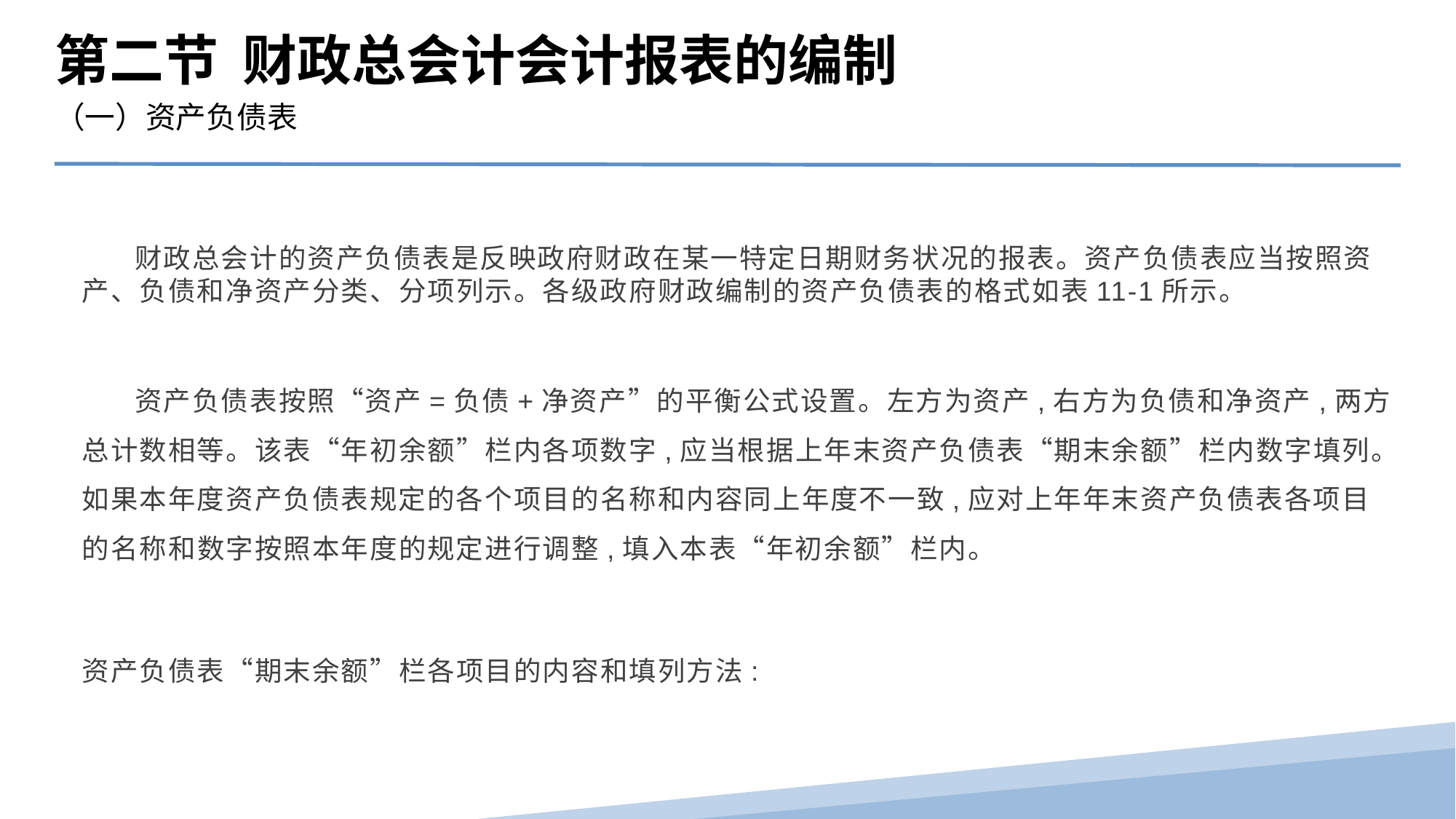

第二节  财政总会计会计报表的编制
（一）资产负债表
      财政总会计的资产负债表是反映政府财政在某一特定日期财务状况的报表。资产负债表应当按照资产、负债和净资产分类、分项列示。各级政府财政编制的资产负债表的格式如表11-1所示。

      资产负债表按照“资产=负债+净资产”的平衡公式设置。左方为资产,右方为负债和净资产,两方总计数相等。该表“年初余额”栏内各项数字,应当根据上年末资产负债表“期末余额”栏内数字填列。如果本年度资产负债表规定的各个项目的名称和内容同上年度不一致,应对上年年末资产负债表各项目的名称和数字按照本年度的规定进行调整,填入本表“年初余额”栏内。

资产负债表“期末余额”栏各项目的内容和填列方法: